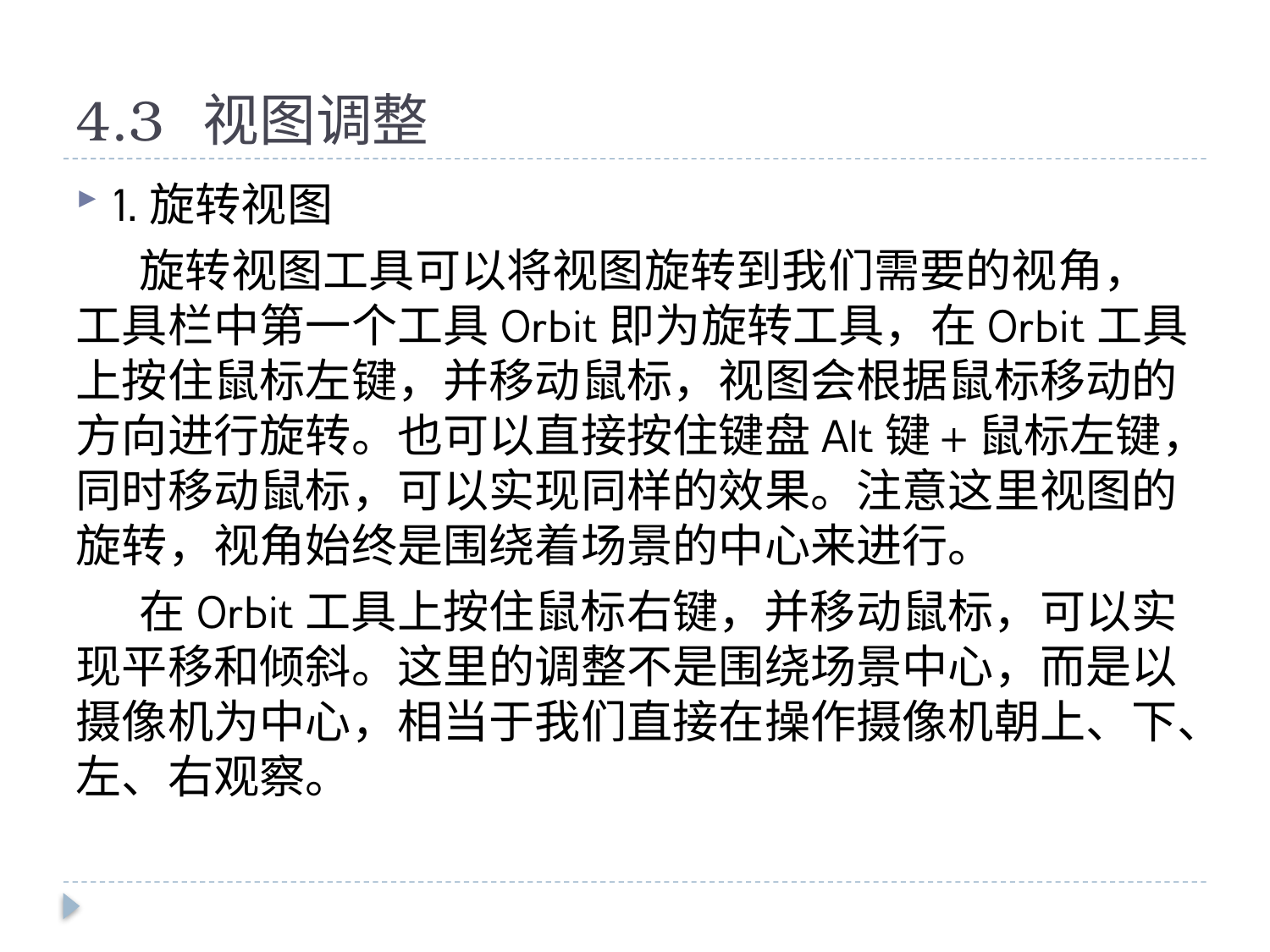

# 4.3	视图调整
1.旋转视图
旋转视图工具可以将视图旋转到我们需要的视角，工具栏中第一个工具Orbit即为旋转工具，在Orbit工具上按住鼠标左键，并移动鼠标，视图会根据鼠标移动的方向进行旋转。也可以直接按住键盘Alt键+鼠标左键，同时移动鼠标，可以实现同样的效果。注意这里视图的旋转，视角始终是围绕着场景的中心来进行。
在Orbit工具上按住鼠标右键，并移动鼠标，可以实现平移和倾斜。这里的调整不是围绕场景中心，而是以摄像机为中心，相当于我们直接在操作摄像机朝上、下、左、右观察。